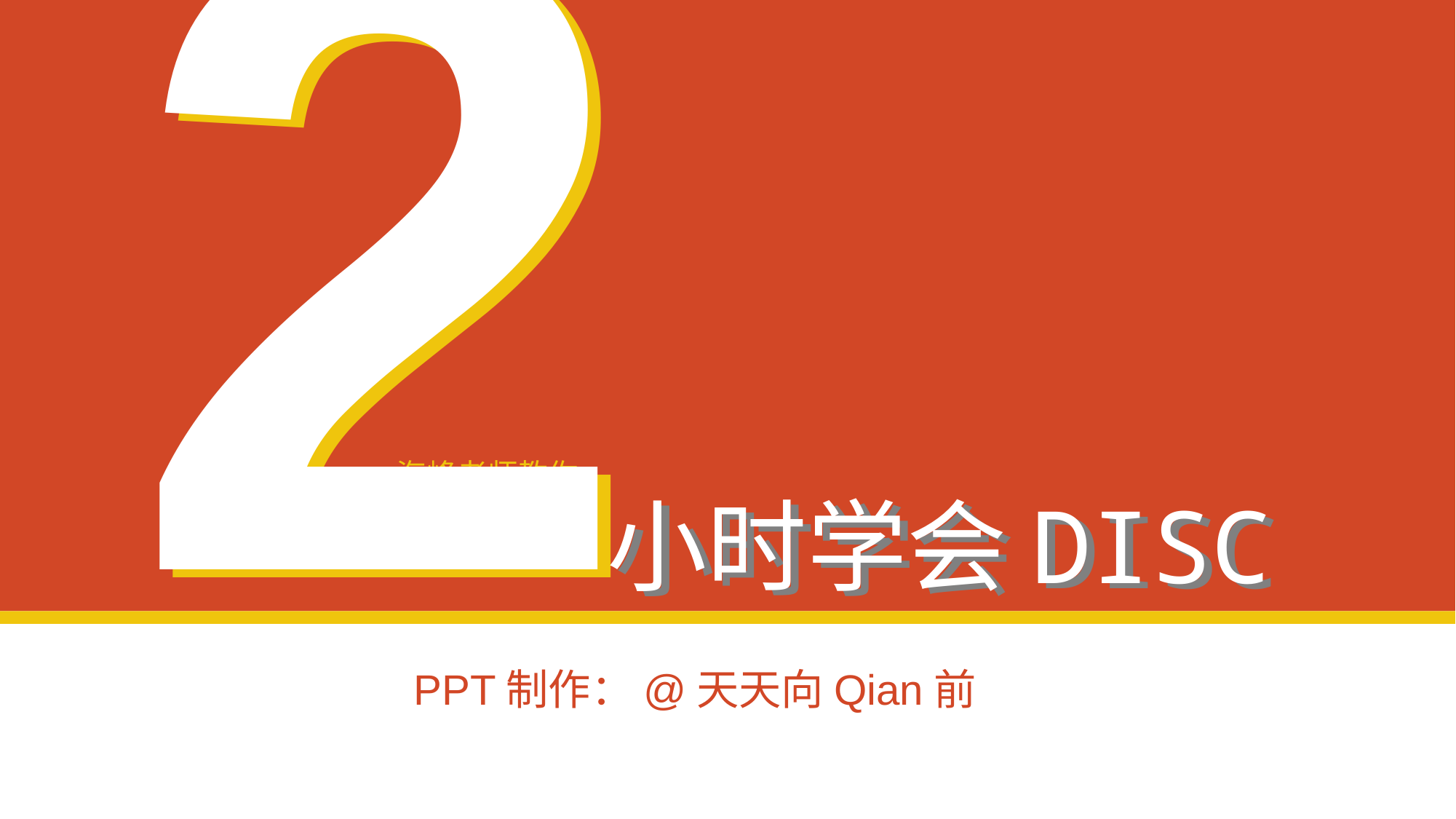

2
2
小时学会DISC
# 小时学会DISC
海峰老师教你

PPT制作：@天天向Qian前